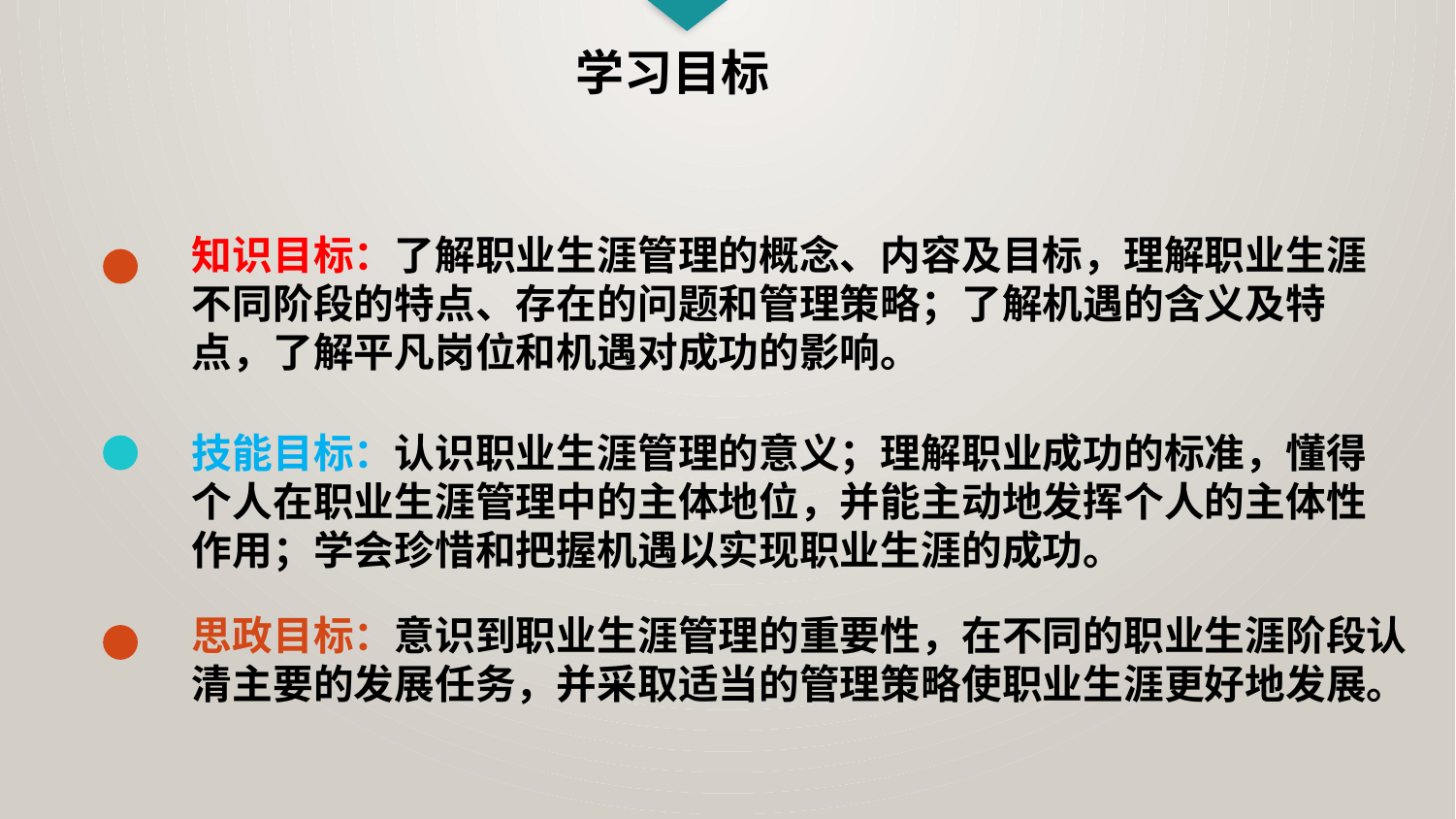

学习目标
知识目标：了解职业生涯管理的概念、内容及目标，理解职业生涯不同阶段的特点、存在的问题和管理策略；了解机遇的含义及特点，了解平凡岗位和机遇对成功的影响。

技能目标：认识职业生涯管理的意义；理解职业成功的标准，懂得个人在职业生涯管理中的主体地位，并能主动地发挥个人的主体性作用；学会珍惜和把握机遇以实现职业生涯的成功。

思政目标：意识到职业生涯管理的重要性，在不同的职业生涯阶段认清主要的发展任务，并采取适当的管理策略使职业生涯更好地发展。

3